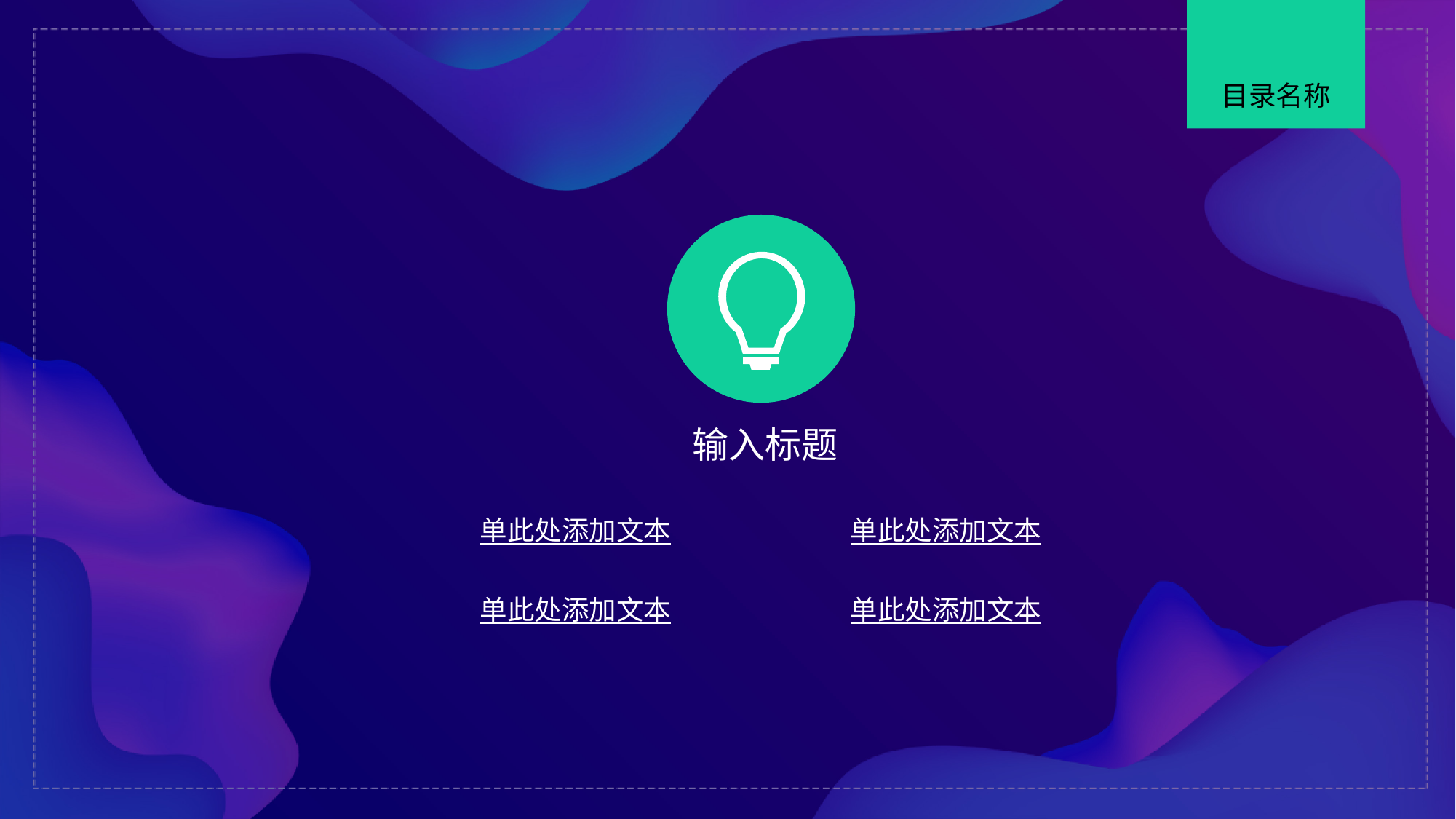

目录名称

输入标题

单此处添加文本
单此处添加文本
单此处添加文本
单此处添加文本